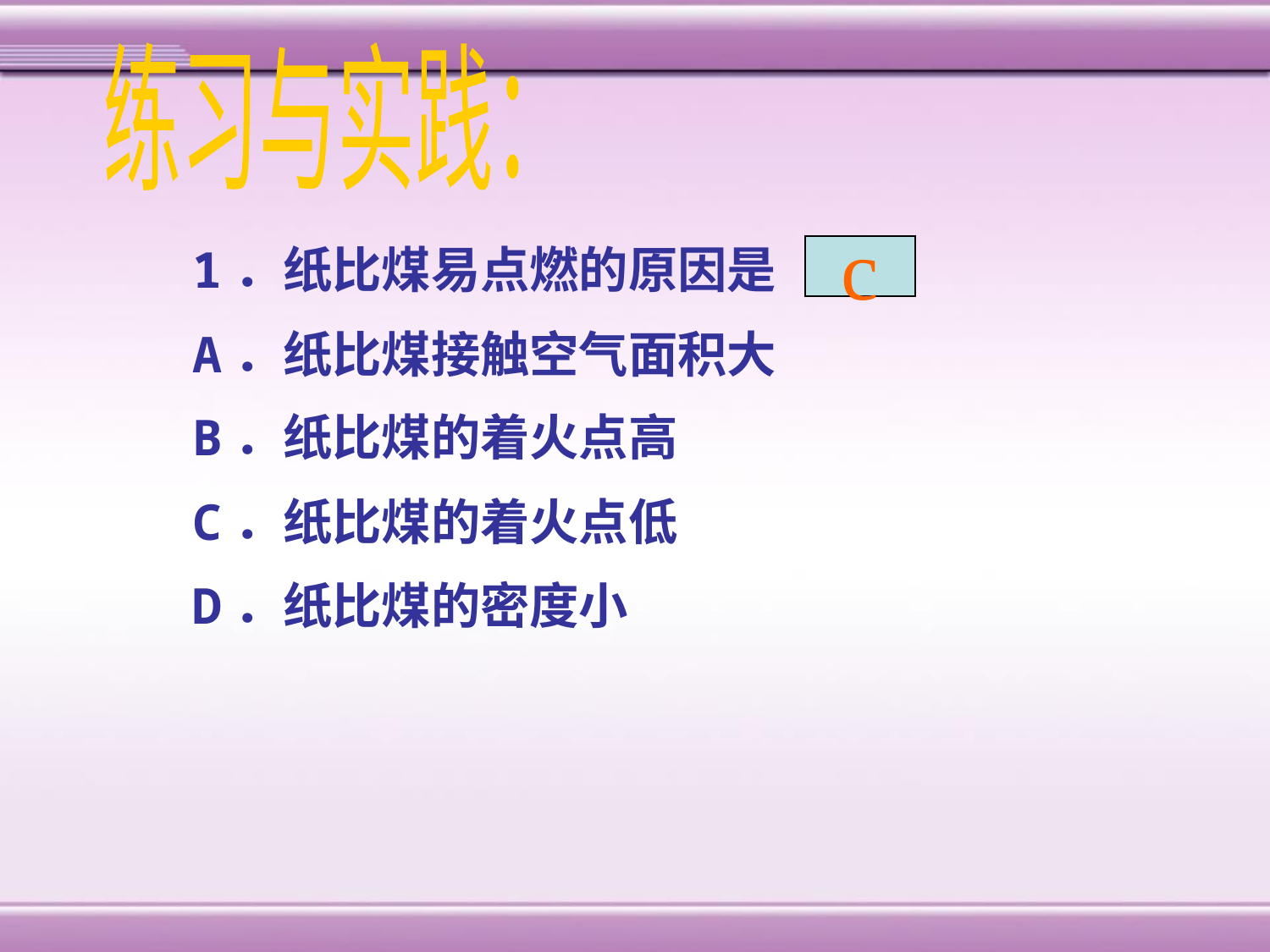

练习与实践：
1．纸比煤易点燃的原因是（    ）
A．纸比煤接触空气面积大
B．纸比煤的着火点高
C．纸比煤的着火点低
D．纸比煤的密度小
c

16